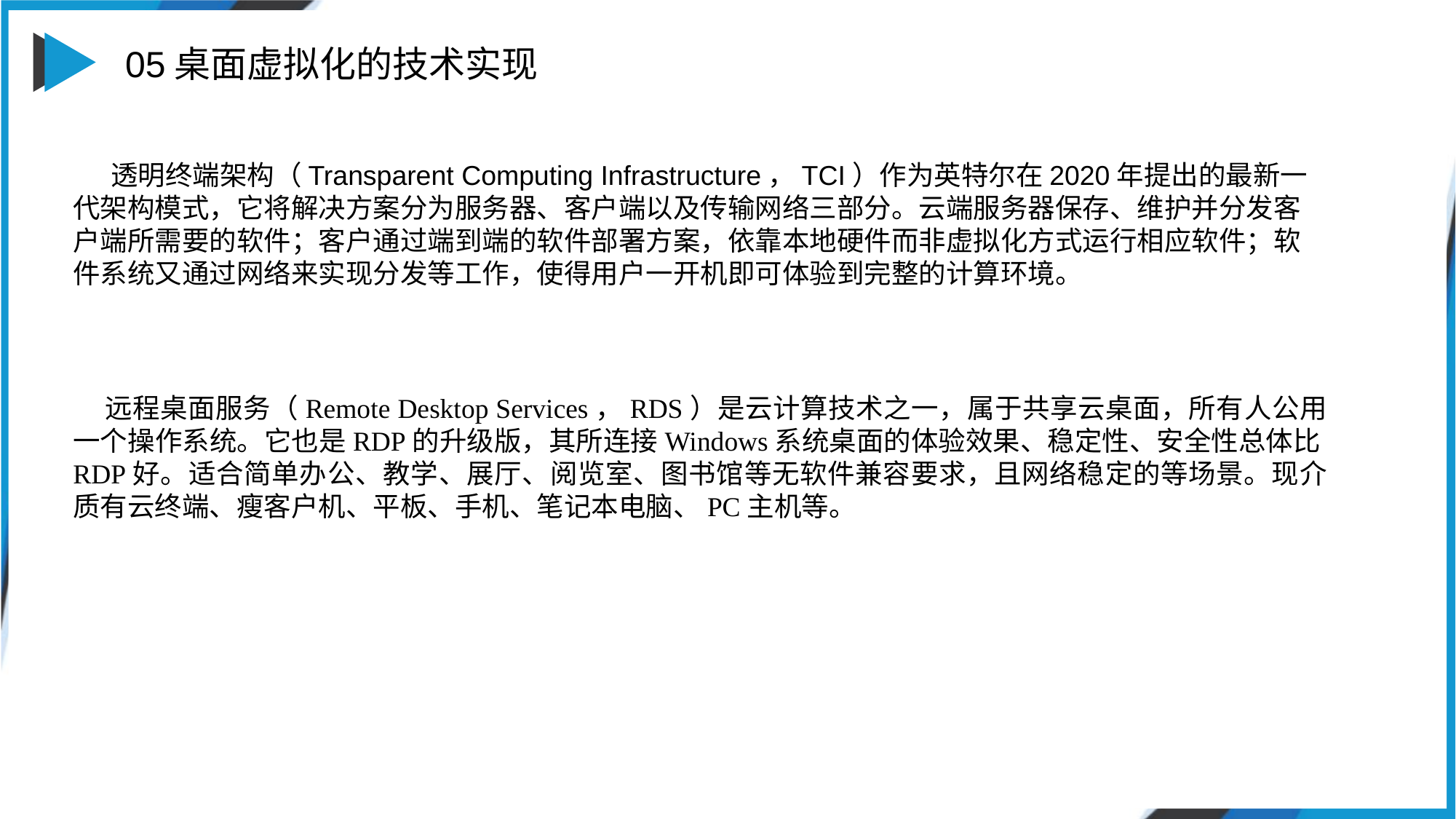

05桌面虚拟化的技术实现
     透明终端架构（Transparent Computing Infrastructure，TCI）作为英特尔在2020年提出的最新一代架构模式，它将解决方案分为服务器、客户端以及传输网络三部分。云端服务器保存、维护并分发客户端所需要的软件；客户通过端到端的软件部署方案，依靠本地硬件而非虚拟化方式运行相应软件；软件系统又通过网络来实现分发等工作，使得用户一开机即可体验到完整的计算环境。
添加标题
远程桌面服务（Remote Desktop Services，RDS）是云计算技术之一，属于共享云桌面，所有人公用一个操作系统。它也是RDP的升级版，其所连接Windows系统桌面的体验效果、稳定性、安全性总体比RDP好。适合简单办公、教学、展厅、阅览室、图书馆等无软件兼容要求，且网络稳定的等场景。现介质有云终端、瘦客户机、平板、手机、笔记本电脑、PC主机等。
复制你的内容